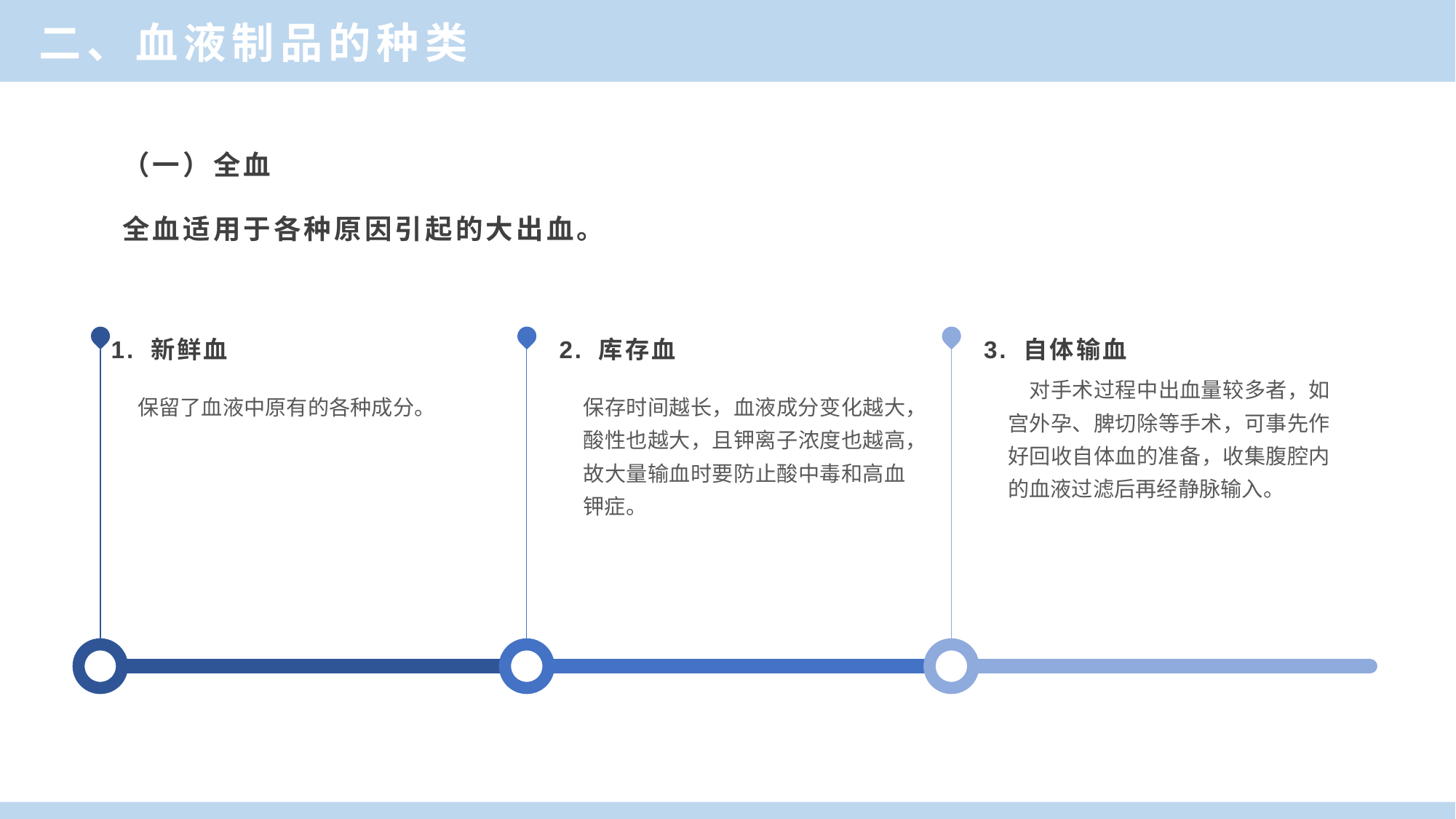

二、血液制品的种类
（一）全血
全血适用于各种原因引起的大出血。
1. 新鲜血
保留了血液中原有的各种成分。
2. 库存血
保存时间越长，血液成分变化越大，酸性也越大，且钾离子浓度也越高，故大量输血时要防止酸中毒和高血钾症。
3. 自体输血
　对手术过程中出血量较多者，如宫外孕、脾切除等手术，可事先作好回收自体血的准备，收集腹腔内的血液过滤后再经静脉输入。